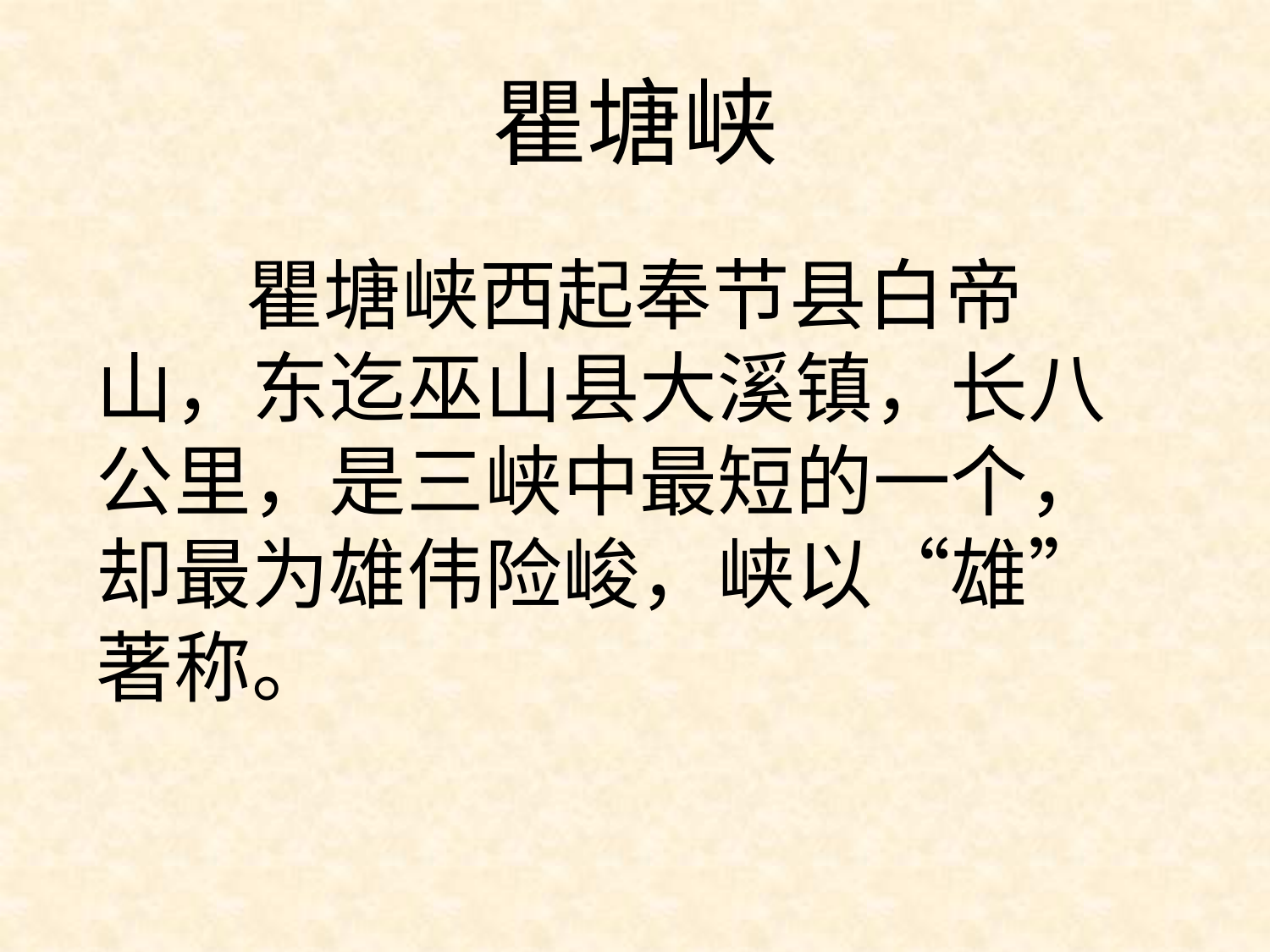

瞿塘峡
瞿塘峡西起奉节县白帝山，东迄巫山县大溪镇，长八公里，是三峡中最短的一个，却最为雄伟险峻，峡以“雄”著称。